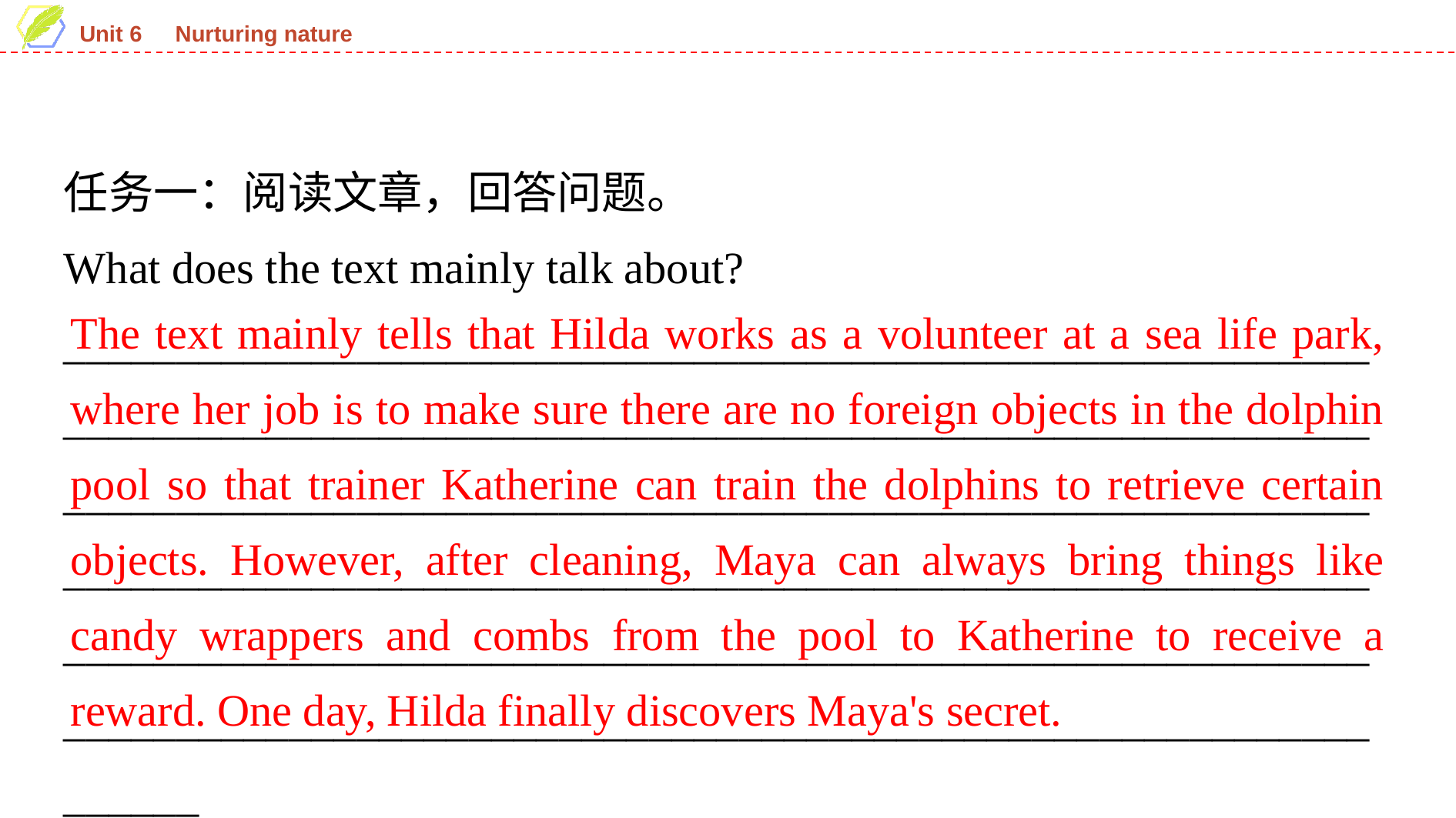

任务一：阅读文章，回答问题。
What does the text mainly talk about?
__________________________________________________________________________________________________________________________________________________________________________________________________________________________________________________________________________________________________________________________________________________________________
The text mainly tells that Hilda works as a volunteer at a sea life park, where her job is to make sure there are no foreign objects in the dolphin pool so that trainer Katherine can train the dolphins to retrieve certain objects. However, after cleaning, Maya can always bring things like candy wrappers and combs from the pool to Katherine to receive a reward. One day, Hilda finally discovers Maya's secret.